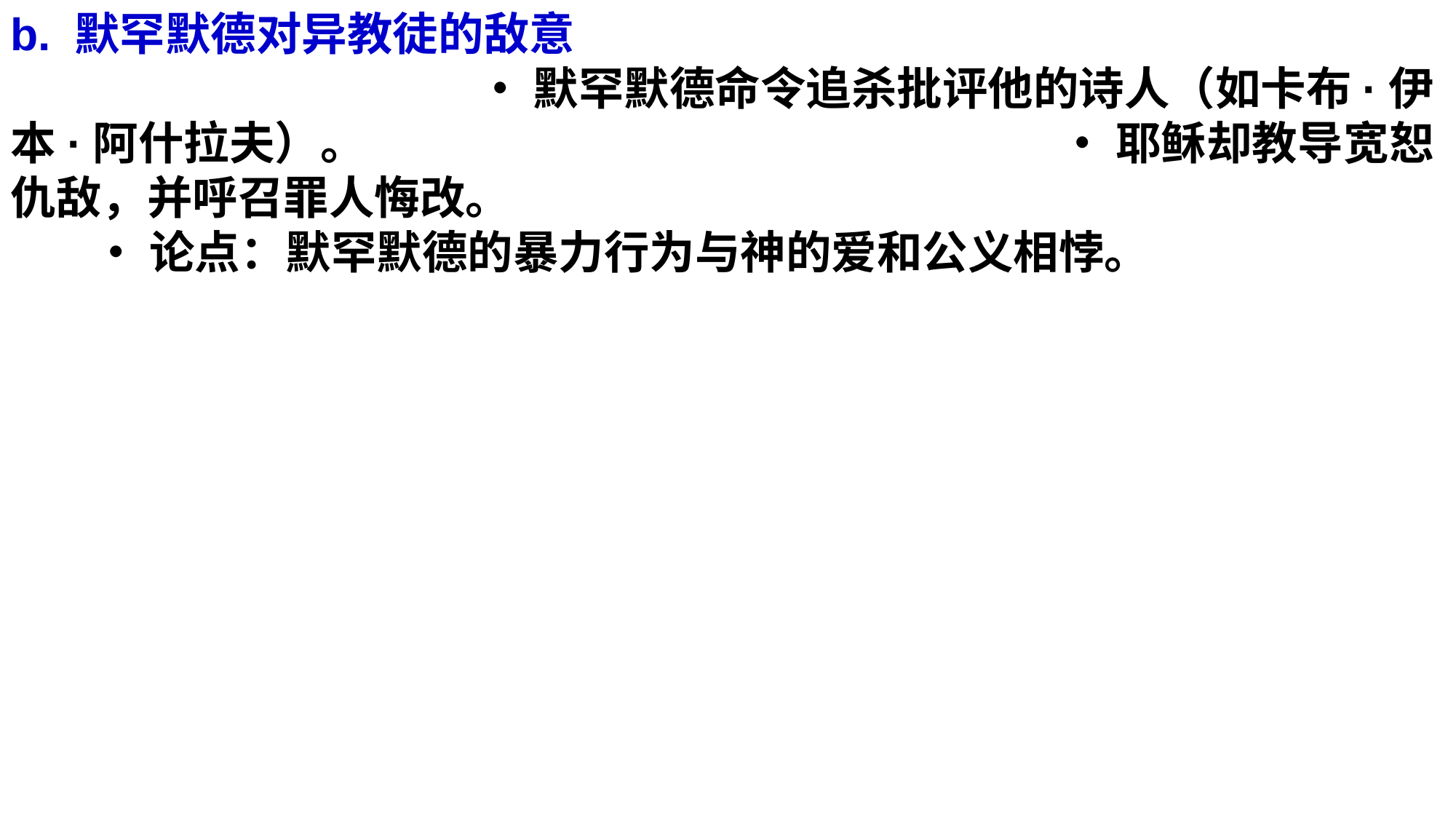

b. 默罕默德对异教徒的敌意                                                                                                                                 • 默罕默德命令追杀批评他的诗人（如卡布·伊本·阿什拉夫）。                                                                   • 耶稣却教导宽恕仇敌，并呼召罪人悔改。                                                                                                   • 论点：默罕默德的暴力行为与神的爱和公义相悖。